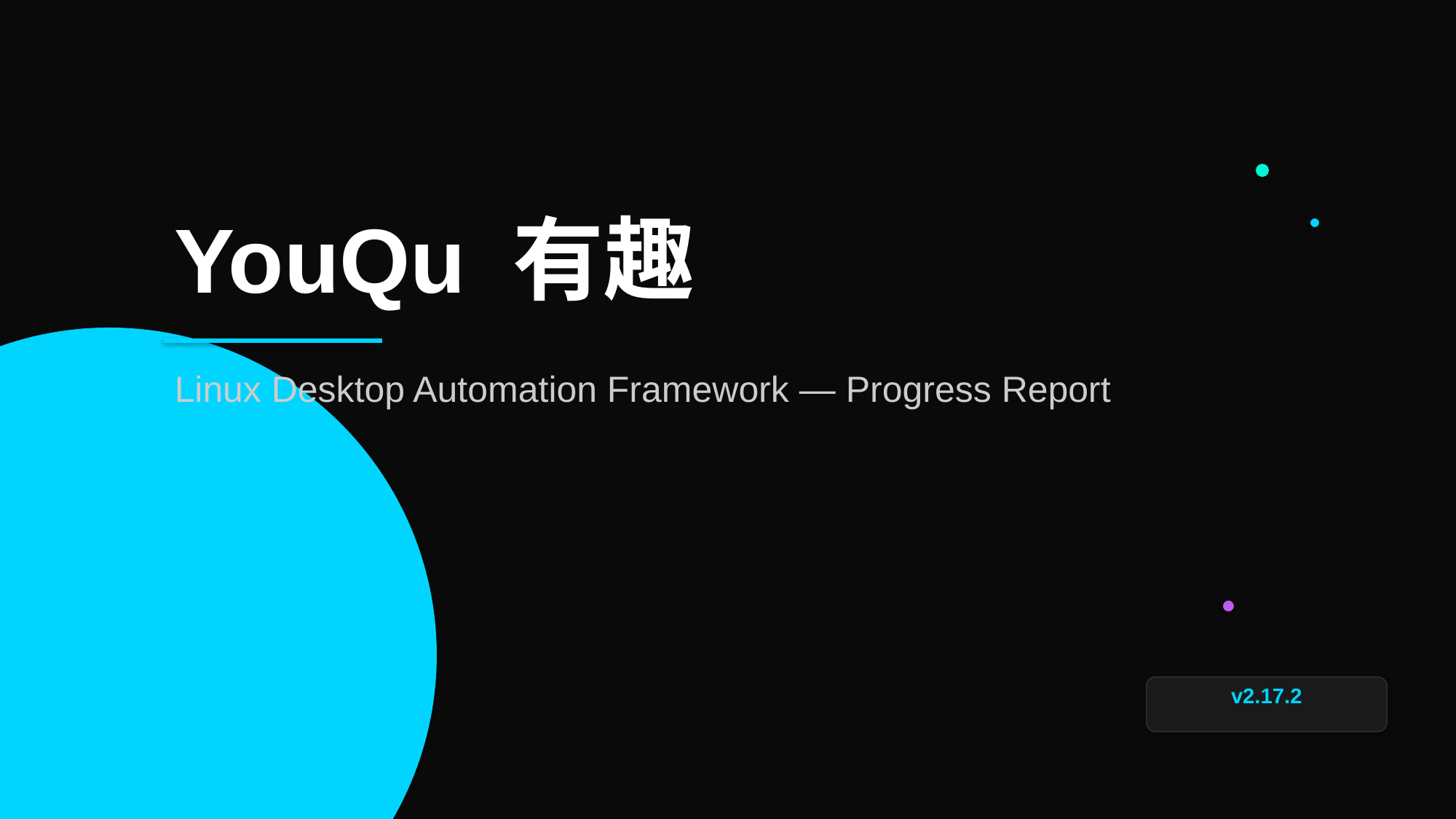

YouQu 有趣

Linux Desktop Automation Framework — Progress Report

v2.17.2